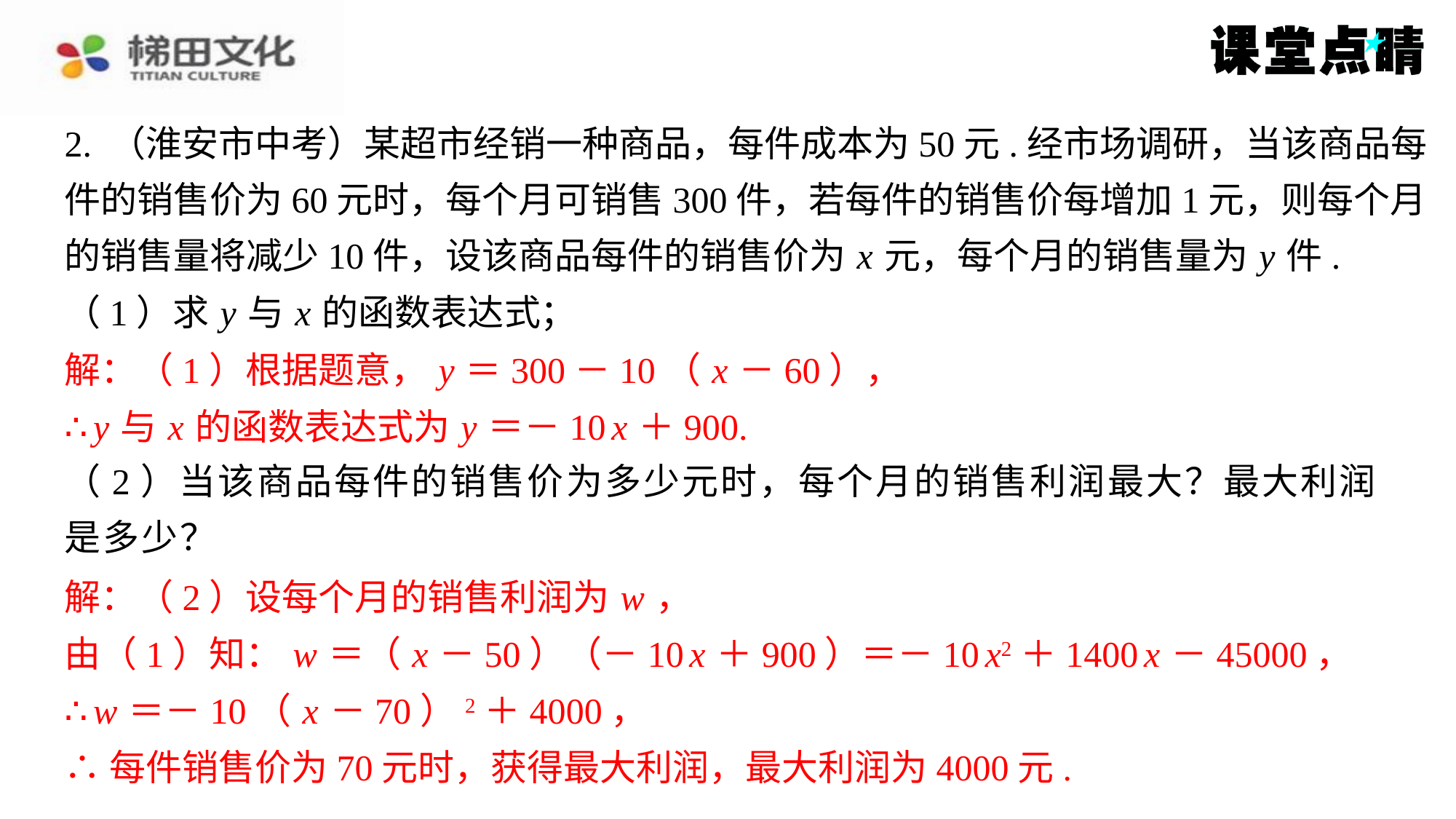

2. （淮安市中考）某超市经销一种商品，每件成本为50元.经市场调研，当该商品每
件的销售价为60元时，每个月可销售300件，若每件的销售价每增加1元，则每个月
的销售量将减少10件，设该商品每件的销售价为 x 元，每个月的销售量为 y 件.
（1）求 y 与 x 的函数表达式；
解：（1）根据题意， y ＝300－10（ x －60），
∴ y 与 x 的函数表达式为 y ＝－10 x ＋900.
（2）当该商品每件的销售价为多少元时，每个月的销售利润最大？最大利润
是多少？
解：（2）设每个月的销售利润为 w ，
由（1）知： w ＝（ x －50）（－10 x ＋900）＝－10 x2＋1400 x －45000，
∴ w ＝－10（ x －70）2＋4000，
∴每件销售价为70元时，获得最大利润，最大利润为4000元.
解：（1）根据题意， y ＝300－10（ x －60），
∴ y 与 x 的函数表达式为 y ＝－10 x ＋900.
解：（2）设每个月的销售利润为 w ，
由（1）知： w ＝（ x －50）（－10 x ＋900）＝－10 x2＋1400 x －45000，
∴ w ＝－10（ x －70）2＋4000，
∴每件销售价为70元时，获得最大利润，最大利润为4000元.